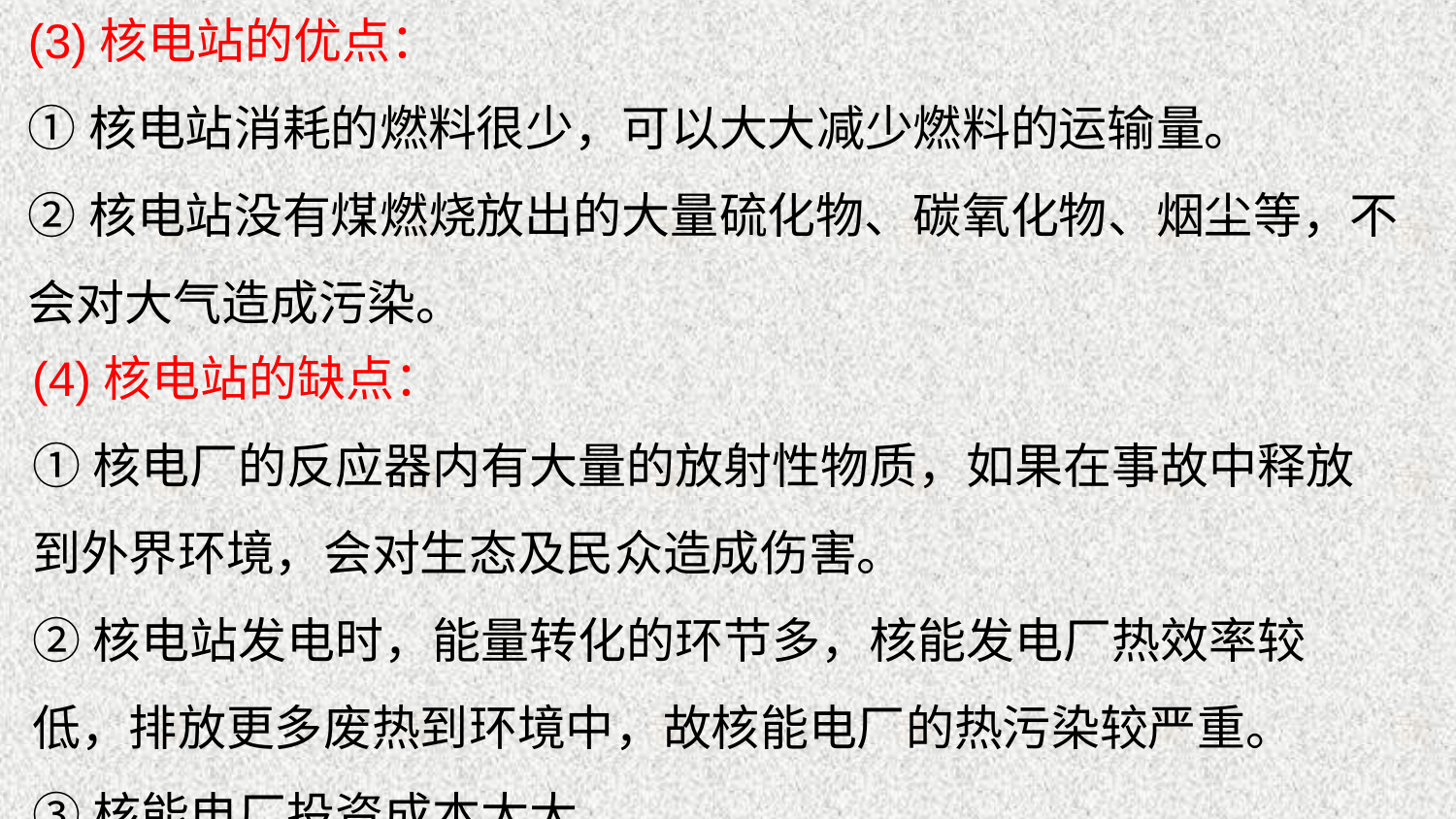

(3)核电站的优点：
①核电站消耗的燃料很少，可以大大减少燃料的运输量。
②核电站没有煤燃烧放出的大量硫化物、碳氧化物、烟尘等，不会对大气造成污染。
(4)核电站的缺点：
①核电厂的反应器内有大量的放射性物质，如果在事故中释放到外界环境，会对生态及民众造成伤害。
②核电站发电时，能量转化的环节多，核能发电厂热效率较低，排放更多废热到环境中，故核能电厂的热污染较严重。
③核能电厂投资成本太大。